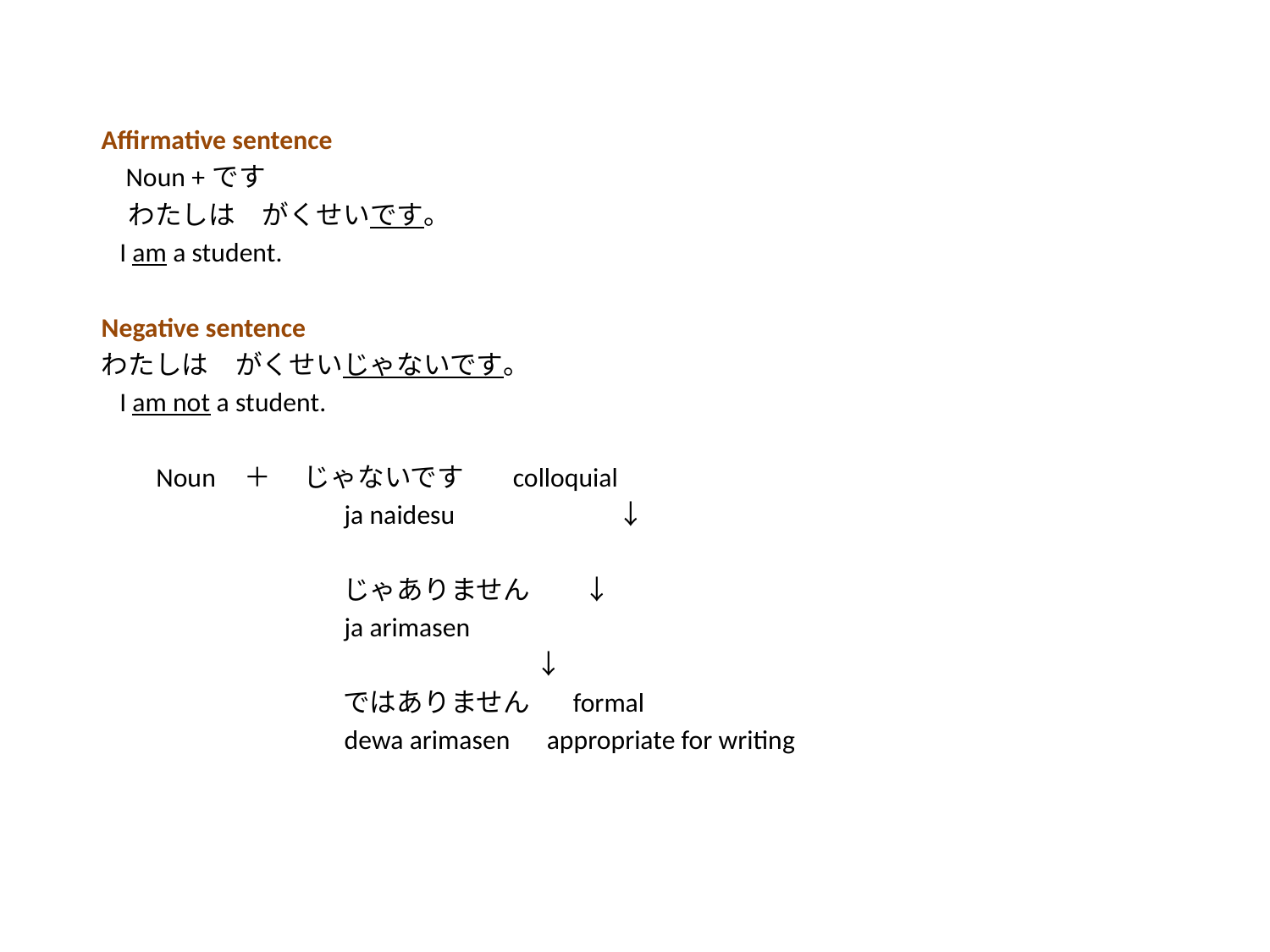

#
Affirmative sentence
    Noun + です
　わたしは　がくせいです。
   I am a student.

Negative sentence
わたしは　がくせいじゃないです。
   I am not a student.

　　Noun　＋　 じゃないです        colloquial
　　　　　　　　　ja naidesu　　　　　　↓

　　　　　　　　　じゃありません         ↓
　　　　　　　　　ja arimasen
                         	　　　　　　　　　    ↓
　　　　　　　　　ではありません       formal
　　　　　　　　　dewa arimasen      appropriate for writing